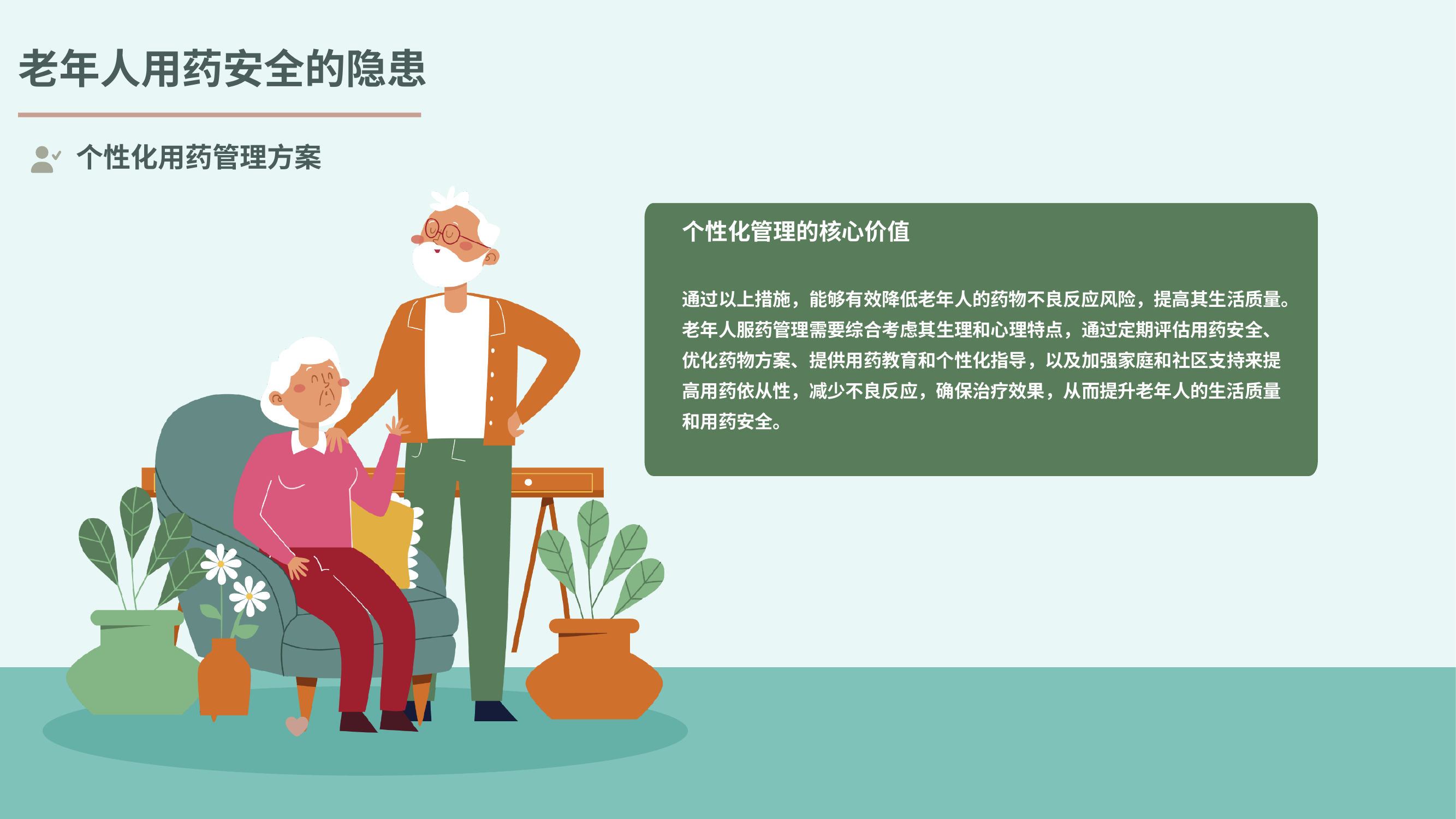

老年人用药安全的隐患

个性化用药管理方案

个性化管理的核心价值
通过以上措施，能够有效降低老年人的药物不良反应风险，提高其生活质量。老年人服药管理需要综合考虑其生理和心理特点，通过定期评估用药安全、优化药物方案、提供用药教育和个性化指导，以及加强家庭和社区支持来提高用药依从性，减少不良反应，确保治疗效果，从而提升老年人的生活质量和用药安全。